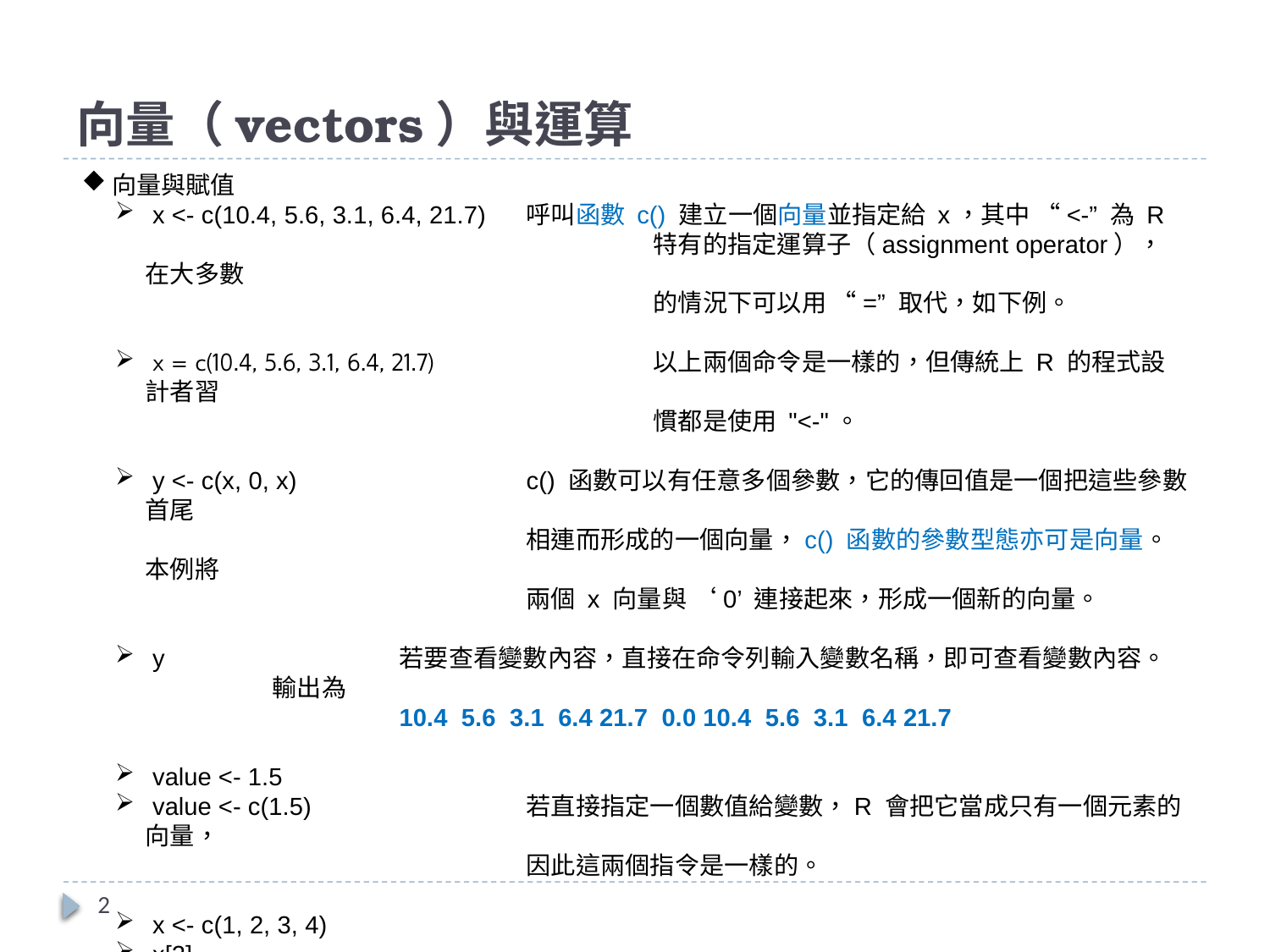

# 向量（vectors）與運算
向量與賦值
 x <- c(10.4, 5.6, 3.1, 6.4, 21.7)	呼叫函數 c() 建立一個向量並指定給 x，其中 “<-” 為 R
				特有的指定運算子（assignment operator），在大多數
				的情況下可以用 “=” 取代，如下例。

 x = c(10.4, 5.6, 3.1, 6.4, 21.7)		以上兩個命令是一樣的，但傳統上 R 的程式設計者習
				慣都是使用 "<-"。

 y <- c(x, 0, x)		c() 函數可以有任意多個參數，它的傳回值是一個把這些參數首尾
			相連而形成的一個向量，c() 函數的參數型態亦可是向量。 本例將
			兩個 x 向量與 ‘0’ 連接起來，形成一個新的向量。

 y		若要查看變數內容，直接在命令列輸入變數名稱，即可查看變數內容。
	輸出為
		10.4  5.6  3.1  6.4 21.7  0.0 10.4  5.6  3.1  6.4 21.7

 value <- 1.5
 value <- c(1.5)		若直接指定一個數值給變數，R 會把它當成只有一個元素的向量，
			因此這兩個指令是一樣的。

 x <- c(1, 2, 3, 4)
 x[2]
 x[3] <- 100		要存取向量的某個元素，則可使用中括號 [] 來指定元素的索引
			（index），索引以 1 為起始。
2